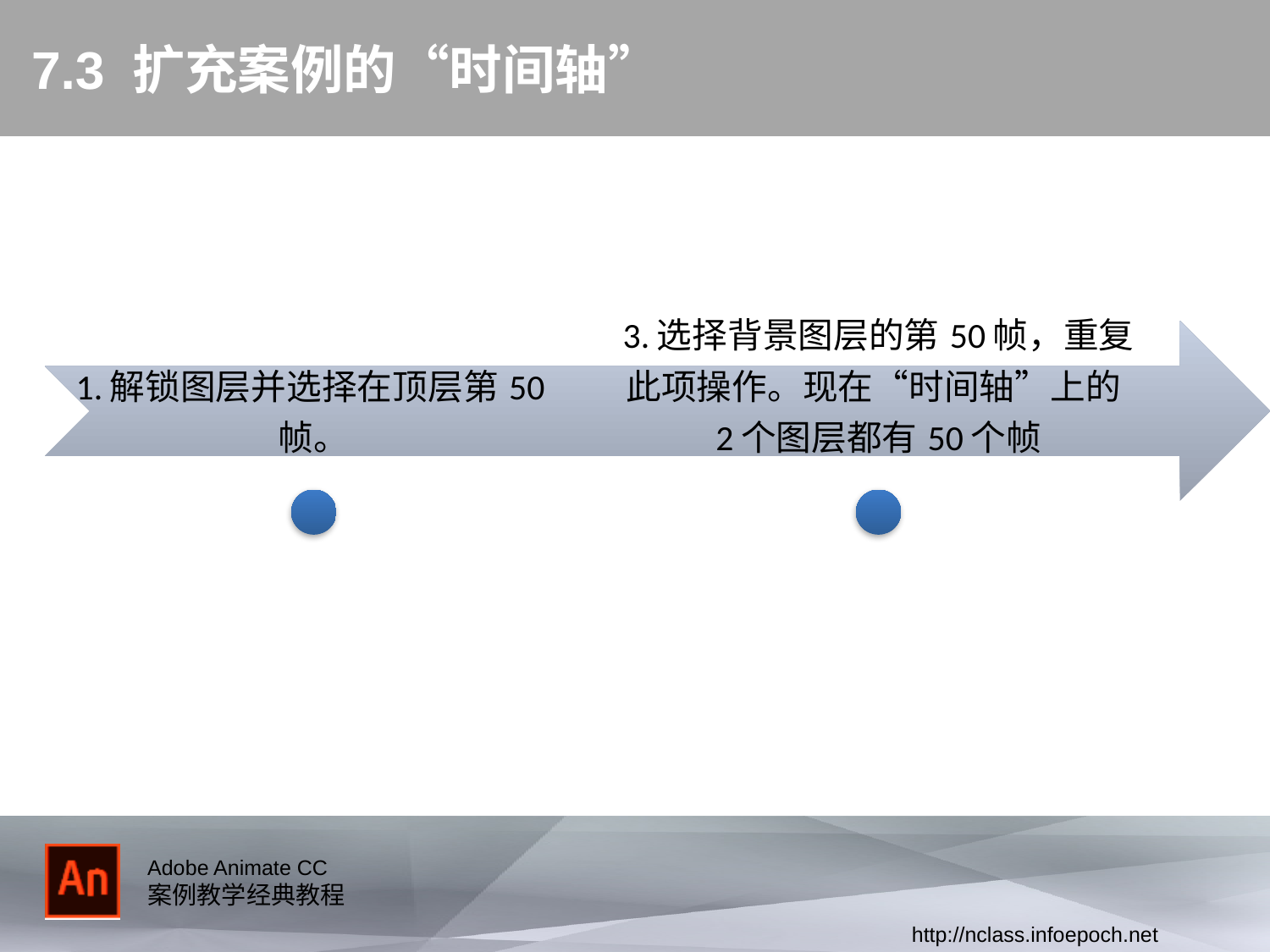

# 7.3 扩充案例的“时间轴”
1.解锁图层并选择在顶层第50帧。
3.选择背景图层的第50帧，重复此项操作。现在“时间轴”上的2个图层都有50个帧